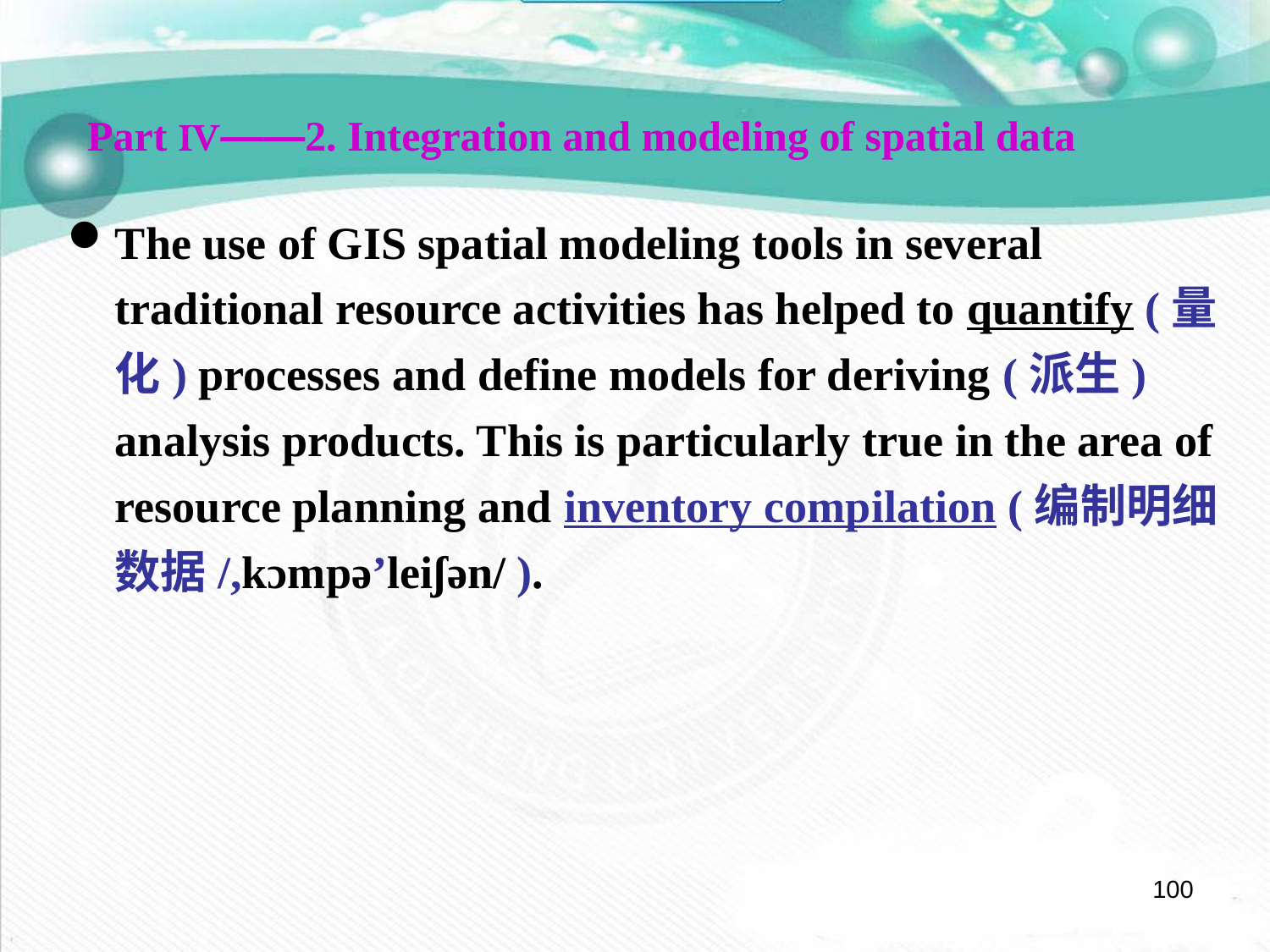

Part Ⅳ——2. Integration and modeling of spatial data
The use of GIS spatial modeling tools in several traditional resource activities has helped to quantify (量化) processes and define models for deriving (派生) analysis products. This is particularly true in the area of resource planning and inventory compilation (编制明细数据/,kɔmpə’leiʃən/ ).
100